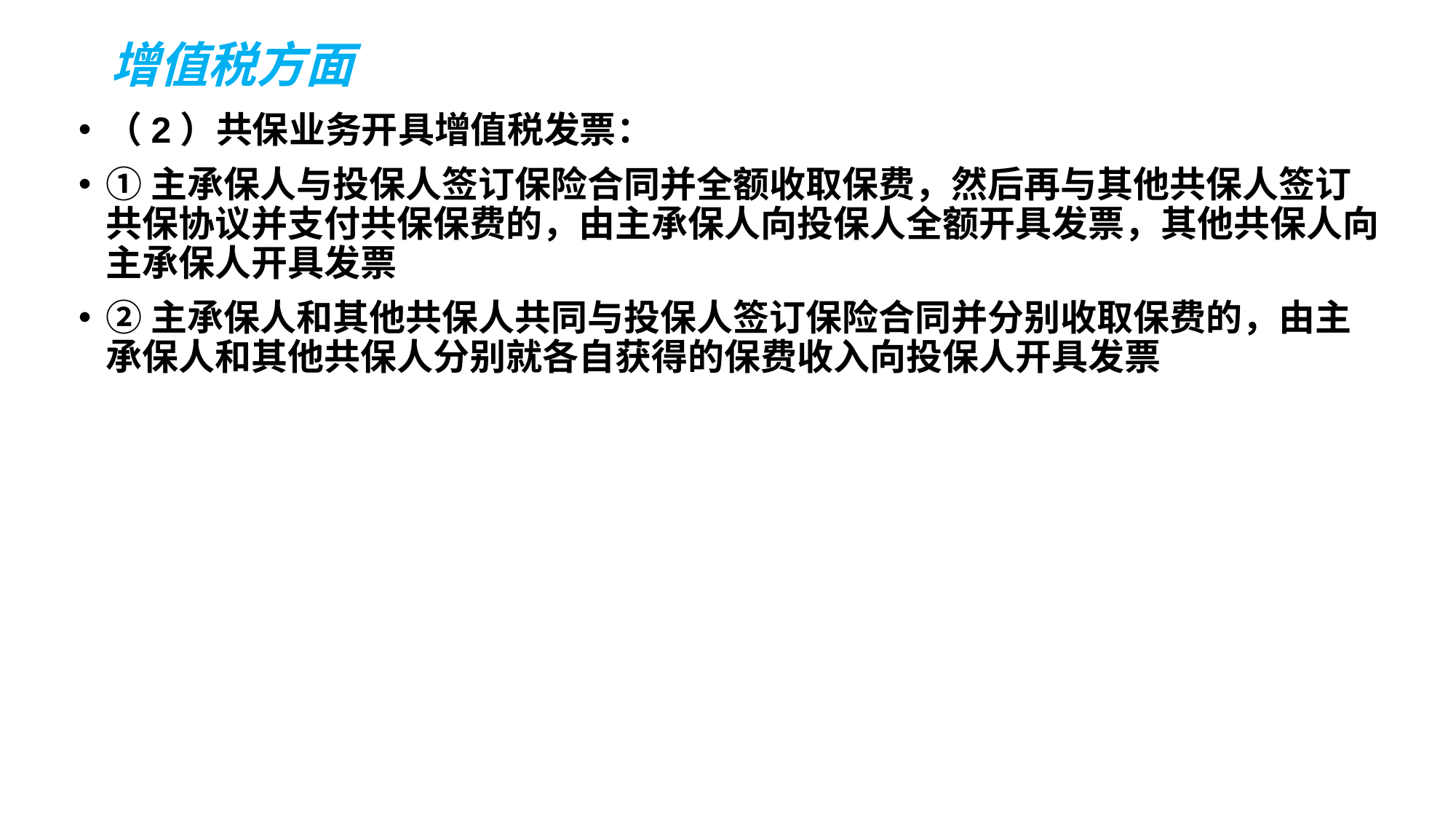

# 增值税方面
（2）共保业务开具增值税发票：
①主承保人与投保人签订保险合同并全额收取保费，然后再与其他共保人签订共保协议并支付共保保费的，由主承保人向投保人全额开具发票，其他共保人向主承保人开具发票
②主承保人和其他共保人共同与投保人签订保险合同并分别收取保费的，由主承保人和其他共保人分别就各自获得的保费收入向投保人开具发票